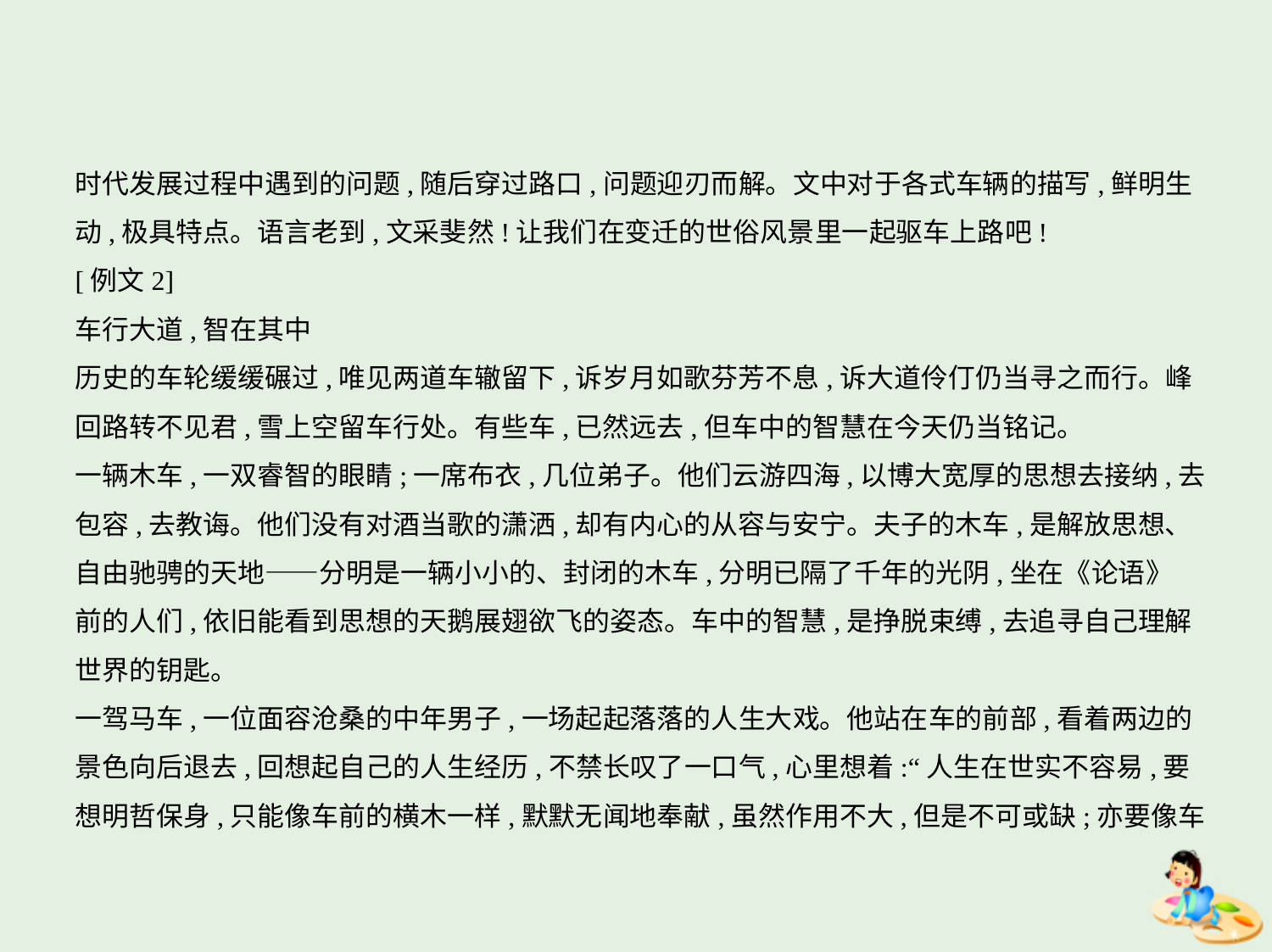

时代发展过程中遇到的问题,随后穿过路口,问题迎刃而解。文中对于各式车辆的描写,鲜明生
动,极具特点。语言老到,文采斐然!让我们在变迁的世俗风景里一起驱车上路吧!
[例文2]
车行大道,智在其中
历史的车轮缓缓碾过,唯见两道车辙留下,诉岁月如歌芬芳不息,诉大道伶仃仍当寻之而行。峰
回路转不见君,雪上空留车行处。有些车,已然远去,但车中的智慧在今天仍当铭记。
一辆木车,一双睿智的眼睛;一席布衣,几位弟子。他们云游四海,以博大宽厚的思想去接纳,去
包容,去教诲。他们没有对酒当歌的潇洒,却有内心的从容与安宁。夫子的木车,是解放思想、
自由驰骋的天地——分明是一辆小小的、封闭的木车,分明已隔了千年的光阴,坐在《论语》
前的人们,依旧能看到思想的天鹅展翅欲飞的姿态。车中的智慧,是挣脱束缚,去追寻自己理解
世界的钥匙。
一驾马车,一位面容沧桑的中年男子,一场起起落落的人生大戏。他站在车的前部,看着两边的
景色向后退去,回想起自己的人生经历,不禁长叹了一口气,心里想着:“人生在世实不容易,要
想明哲保身,只能像车前的横木一样,默默无闻地奉献,虽然作用不大,但是不可或缺;亦要像车